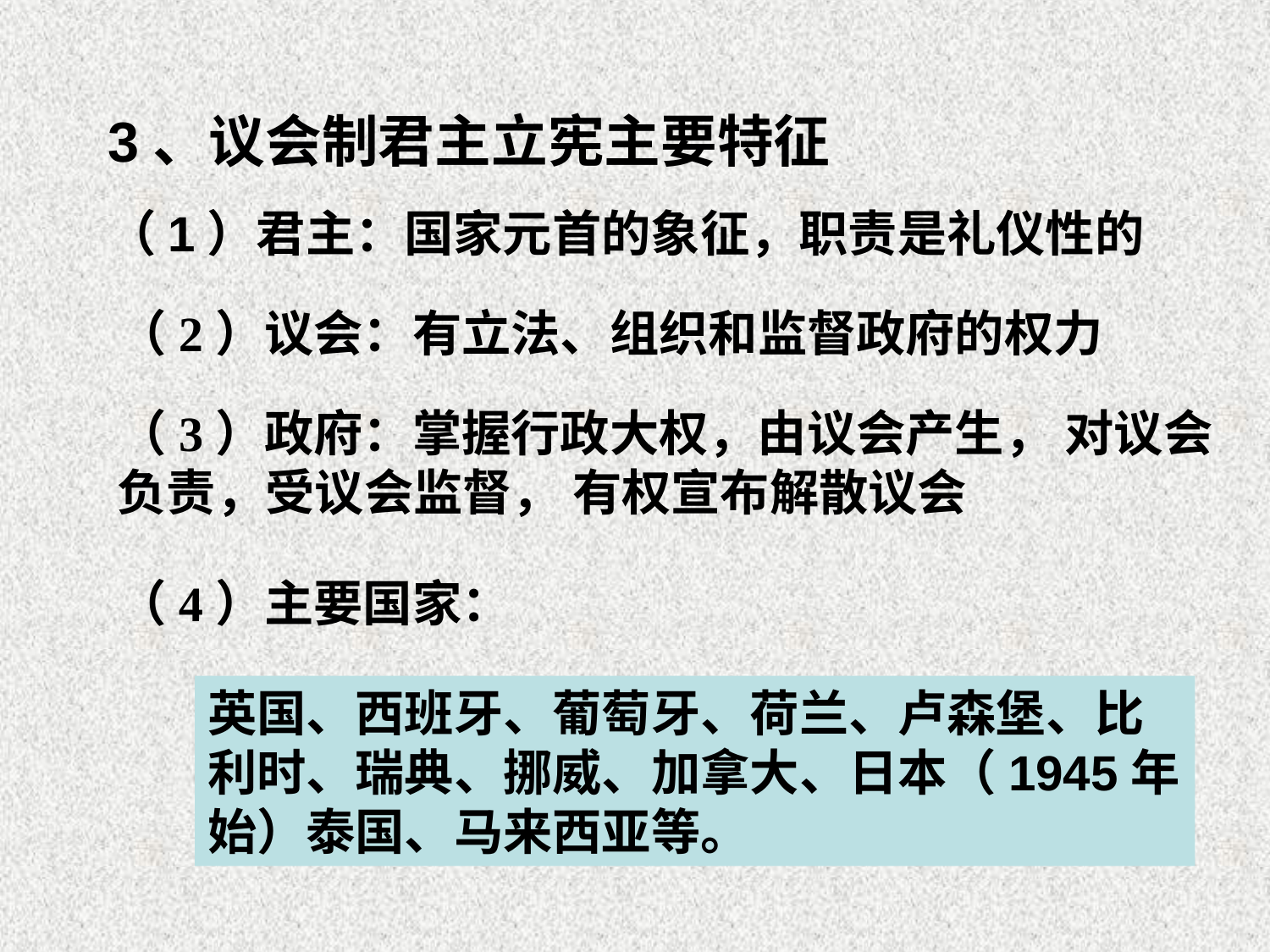

3、议会制君主立宪主要特征
（1）君主：国家元首的象征，职责是礼仪性的
（2）议会：有立法、组织和监督政府的权力
（3）政府：掌握行政大权，由议会产生， 对议会负责，受议会监督， 有权宣布解散议会
（4）主要国家：
英国、西班牙、葡萄牙、荷兰、卢森堡、比利时、瑞典、挪威、加拿大、日本（1945年始）泰国、马来西亚等。